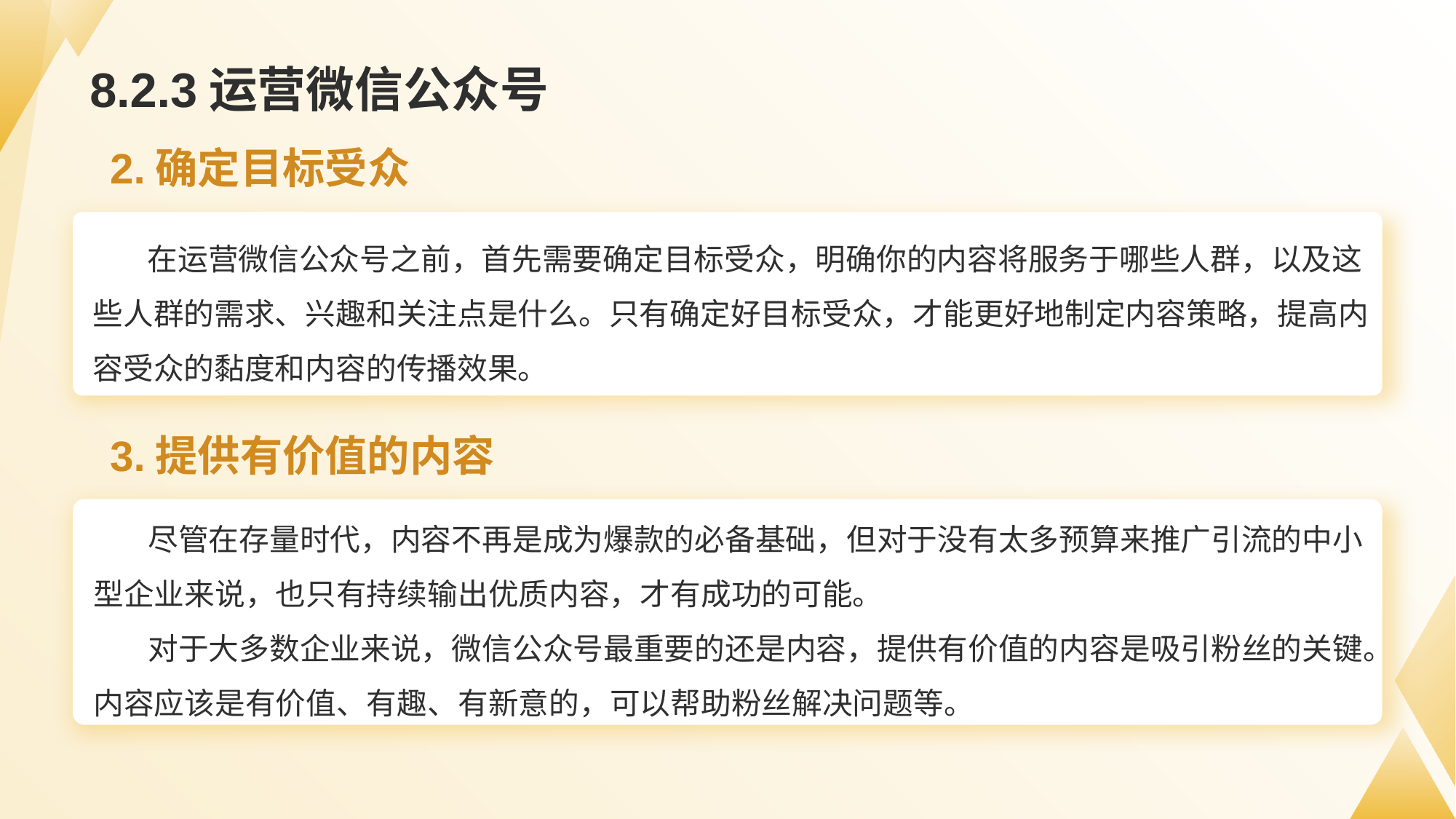

# 8.2.3运营微信公众号
2.确定目标受众
在运营微信公众号之前，首先需要确定目标受众，明确你的内容将服务于哪些人群，以及这些人群的需求、兴趣和关注点是什么。只有确定好目标受众，才能更好地制定内容策略，提高内容受众的黏度和内容的传播效果。
3.提供有价值的内容
尽管在存量时代，内容不再是成为爆款的必备基础，但对于没有太多预算来推广引流的中小型企业来说，也只有持续输出优质内容，才有成功的可能。
对于大多数企业来说，微信公众号最重要的还是内容，提供有价值的内容是吸引粉丝的关键。内容应该是有价值、有趣、有新意的，可以帮助粉丝解决问题等。